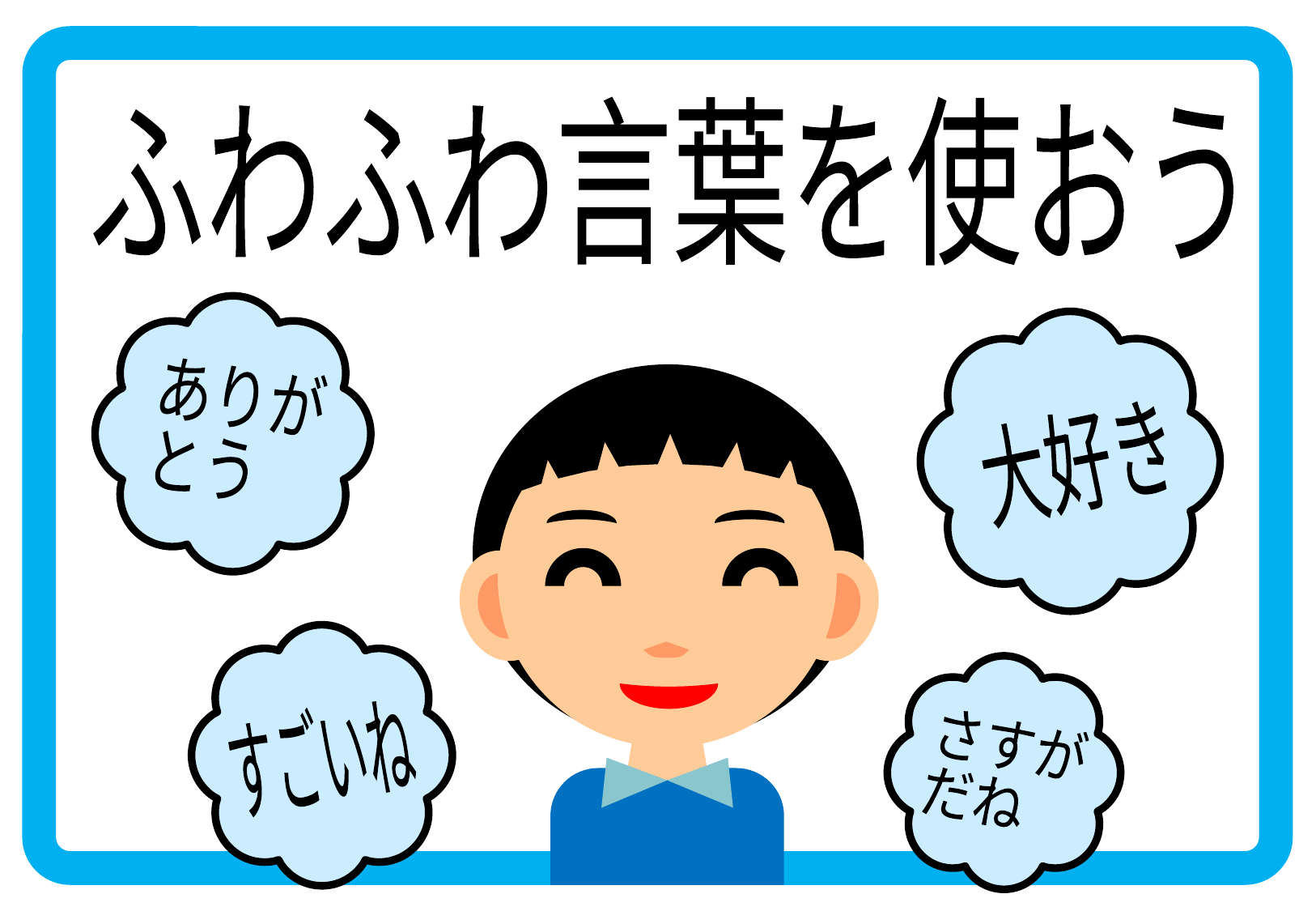

ふわふわ言葉を使おう

ありが
とう

大好き

すごいね
さすが
だね